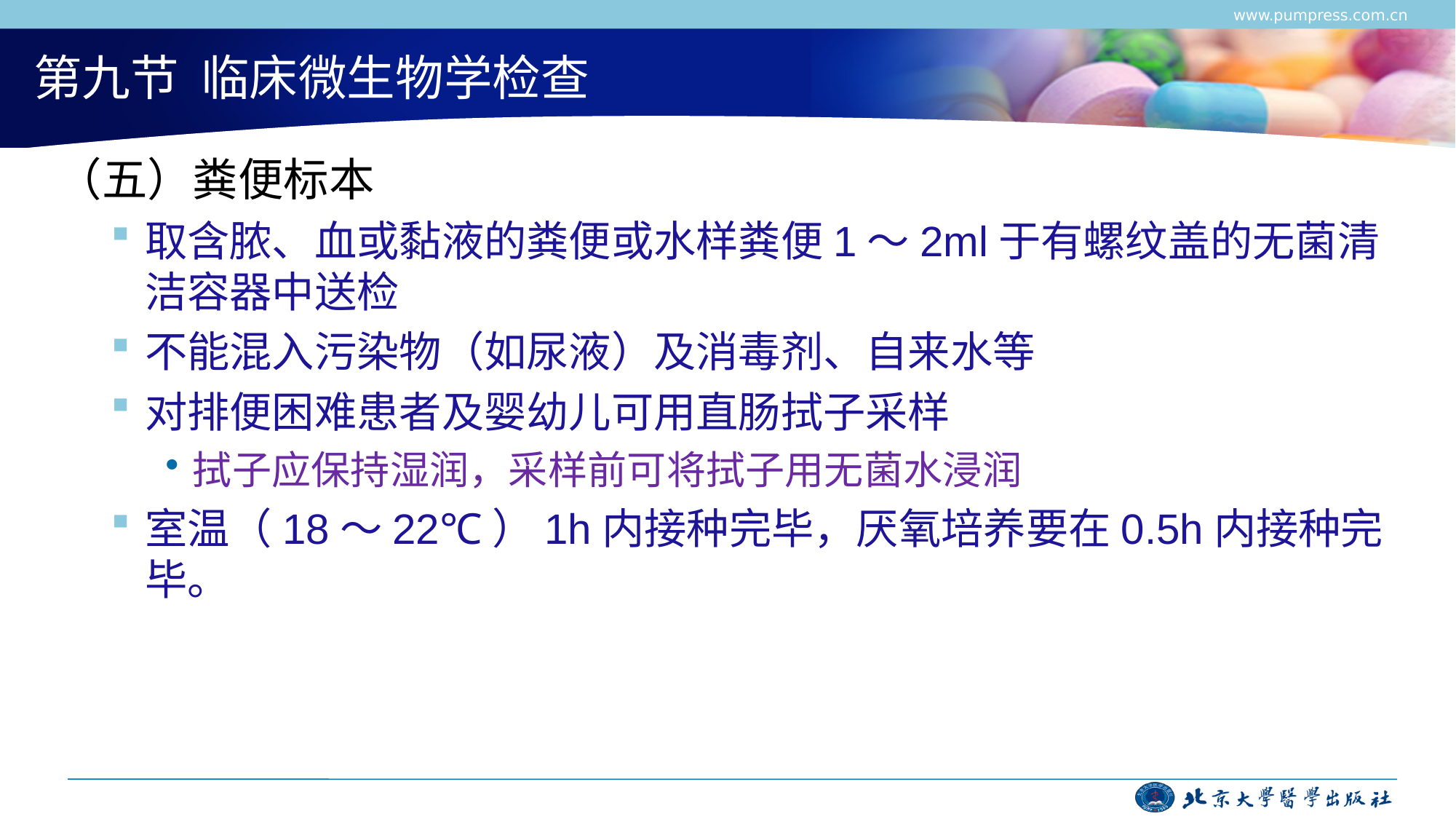

www.pumpress.com.cn
# 第九节  临床微生物学检查
（五）粪便标本
取含脓、血或黏液的粪便或水样粪便1～2ml于有螺纹盖的无菌清洁容器中送检
不能混入污染物（如尿液）及消毒剂、自来水等
对排便困难患者及婴幼儿可用直肠拭子采样
拭子应保持湿润，采样前可将拭子用无菌水浸润
室温（18～22℃）1h内接种完毕，厌氧培养要在0.5h内接种完毕。